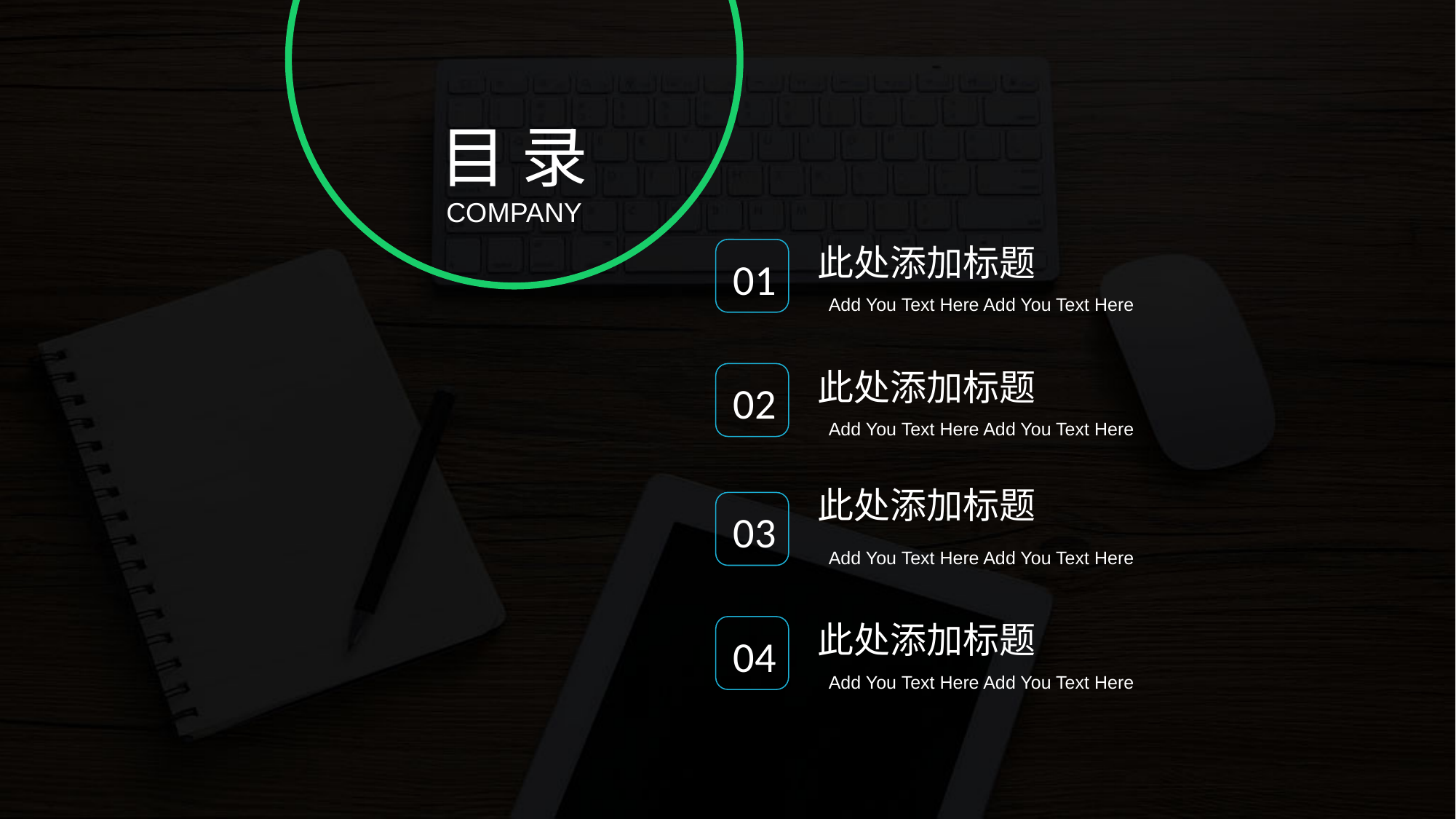

目 录
COMPANY
此处添加标题

01
Add You Text Here Add You Text Here
此处添加标题

02
Add You Text Here Add You Text Here
此处添加标题

03
Add You Text Here Add You Text Here
此处添加标题

04
Add You Text Here Add You Text Here